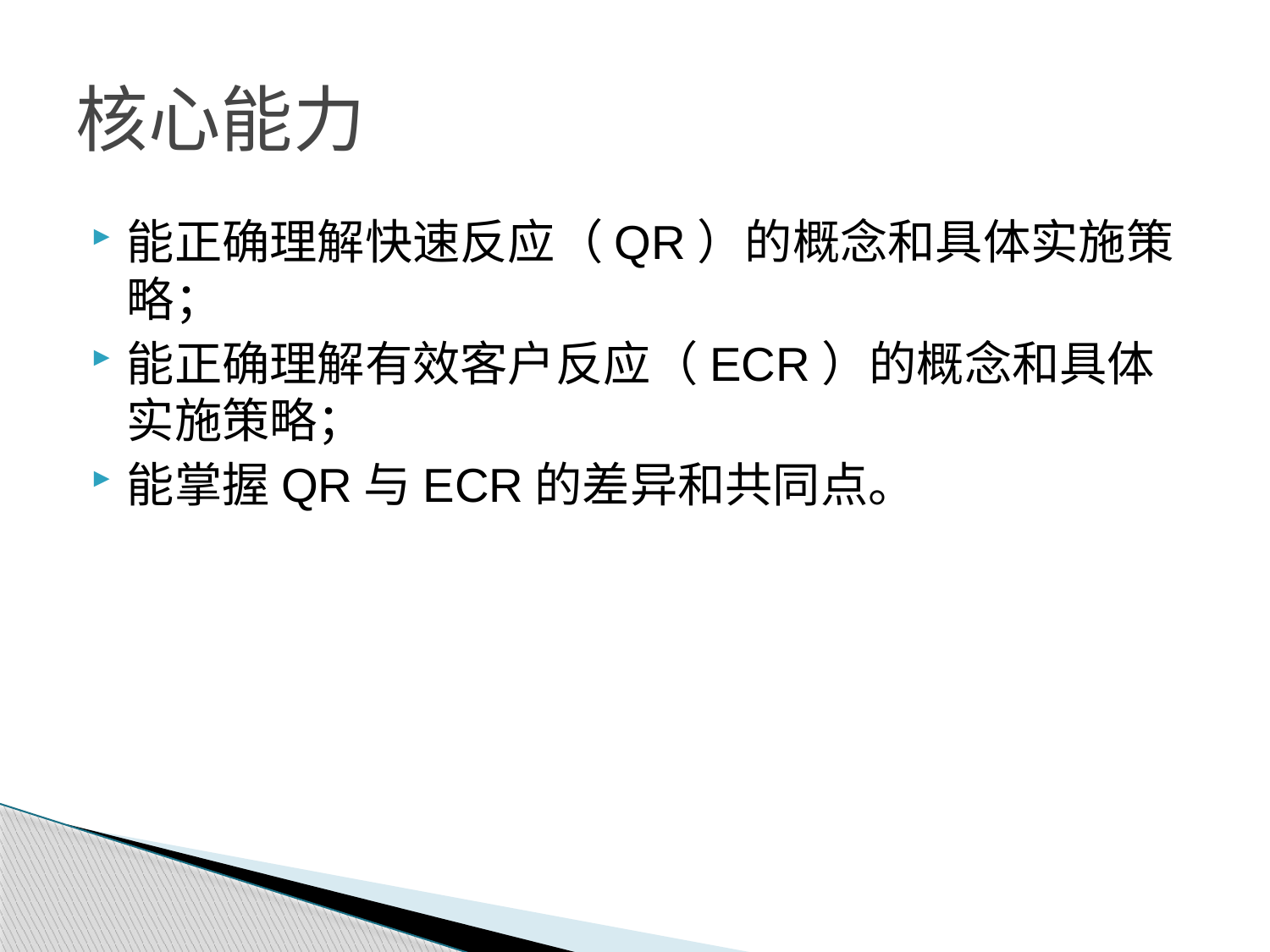

# 核心能力
能正确理解快速反应（QR）的概念和具体实施策略；
能正确理解有效客户反应（ECR）的概念和具体实施策略；
能掌握QR与ECR的差异和共同点。